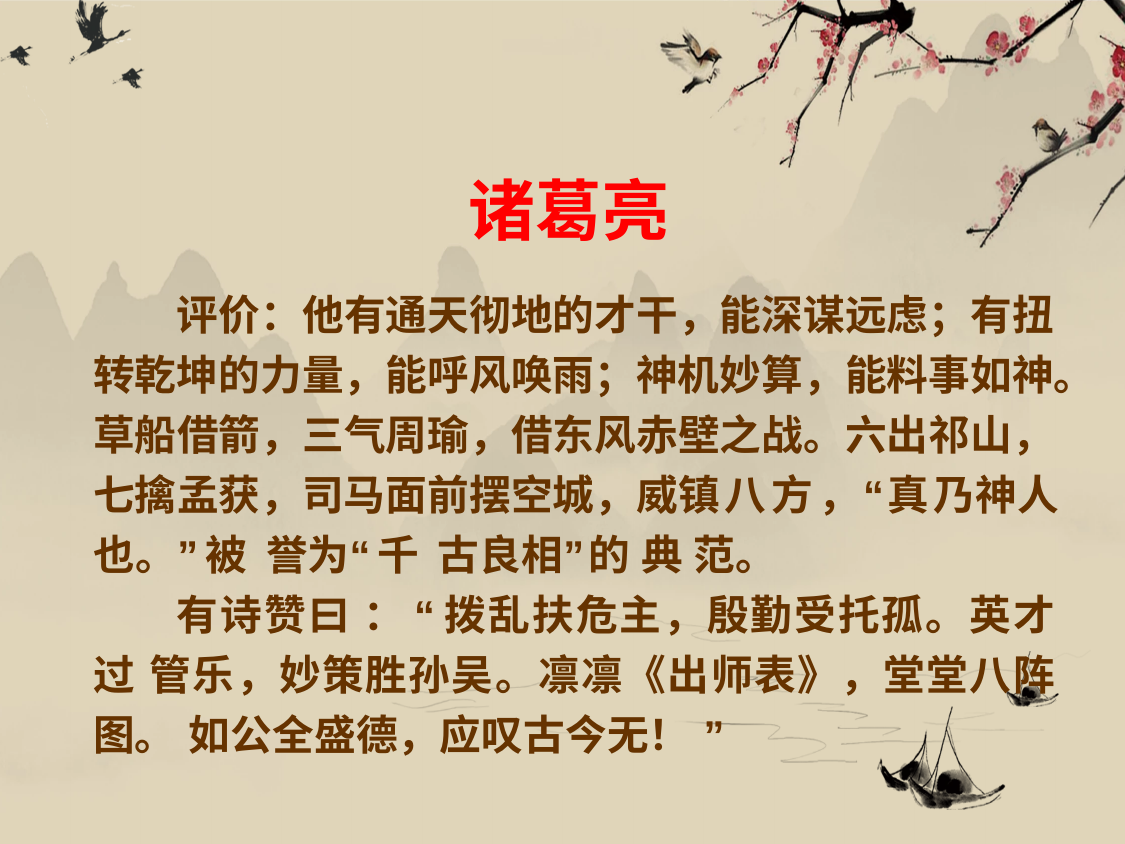

# 诸葛亮
评价：他有通天彻地的才干，能深谋远虑；有扭 转乾坤的力量，能呼风唤雨；神机妙算，能料事如神。 草船借箭，三气周瑜，借东风赤壁之战。六出祁山，  七擒孟获，司马面前摆空城，威镇八方，“真乃神人 也。”被誉为“千古良相”的典范。
有诗赞曰：“拨乱扶危主，殷勤受托孤。英才过 管乐，妙策胜孙吴。凛凛《出师表》，堂堂八阵图。 如公全盛德，应叹古今无！”